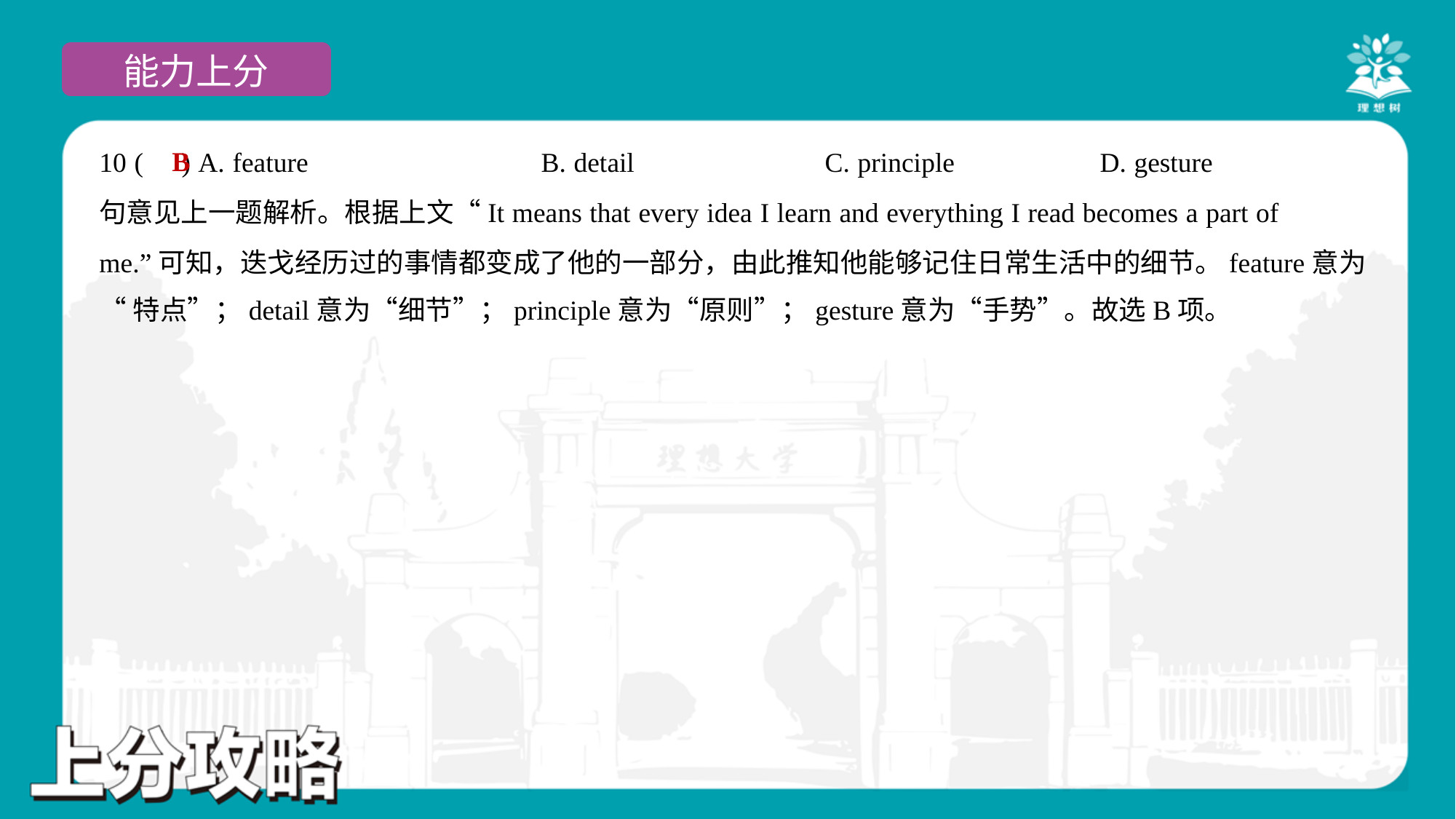

B
10 (     ) A. feature	B. detail	C. principle	D. gesture
句意见上一题解析。根据上文“It means that every idea I learn and everything I read becomes a part of
me.”可知，迭戈经历过的事情都变成了他的一部分，由此推知他能够记住日常生活中的细节。feature意为
“特点”；detail意为“细节”；principle意为“原则”；gesture意为“手势”。故选B项。